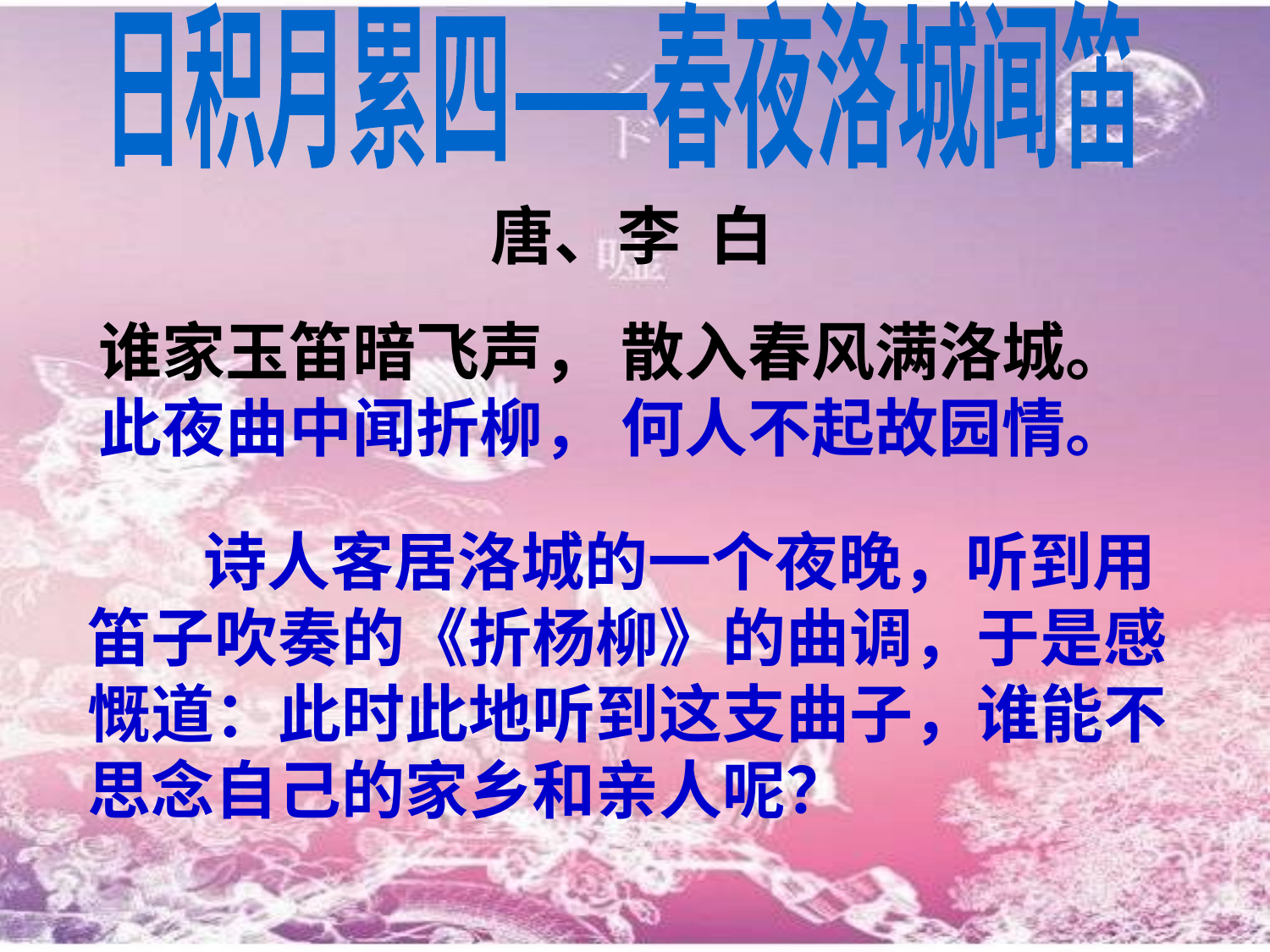

日积月累四——春夜洛城闻笛
唐、李  白
谁家玉笛暗飞声， 散入春风满洛城。
此夜曲中闻折柳， 何人不起故园情。
       诗人客居洛城的一个夜晚，听到用笛子吹奏的《折杨柳》的曲调，于是感慨道：此时此地听到这支曲子，谁能不思念自己的家乡和亲人呢？